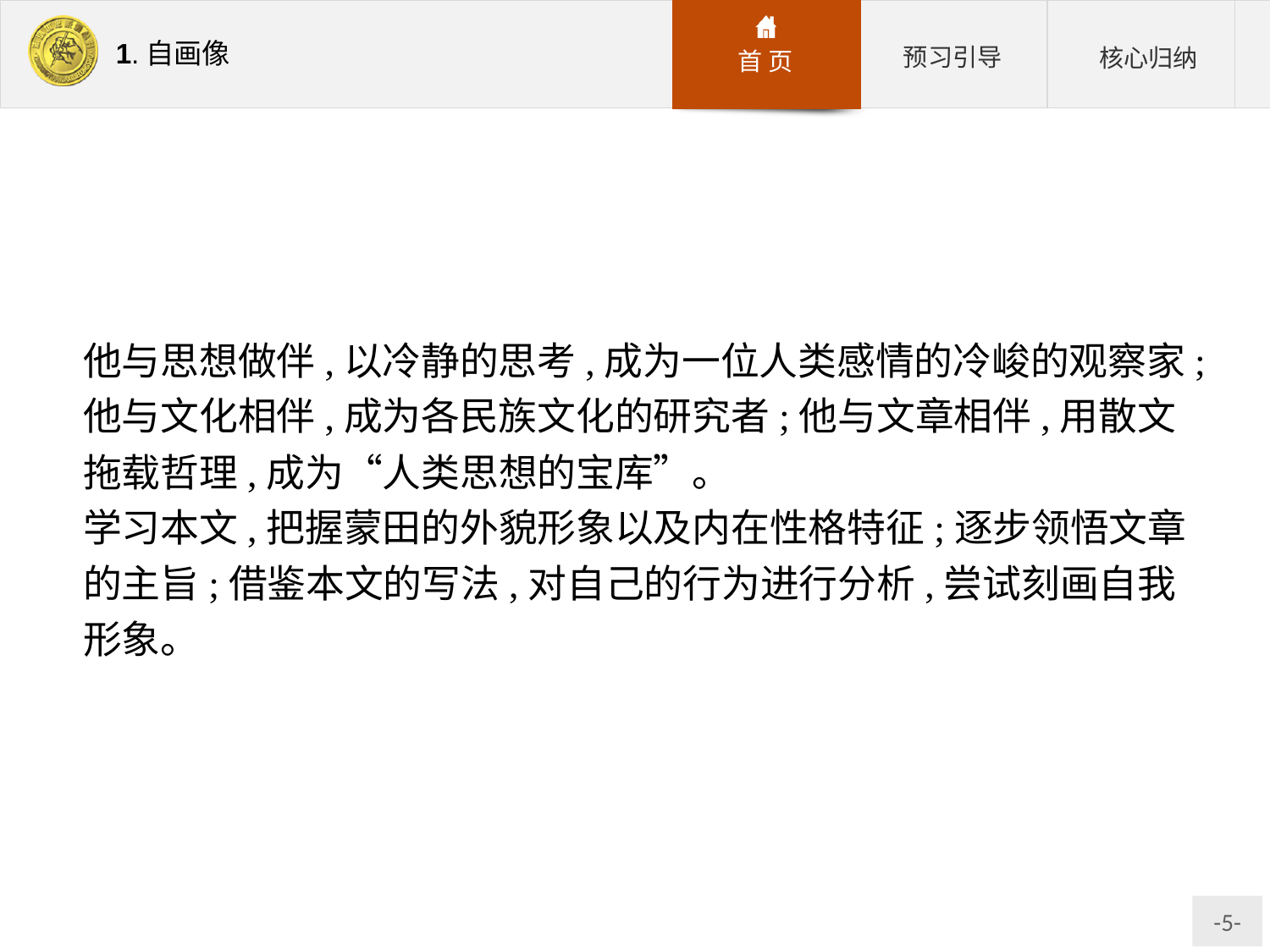

他与思想做伴,以冷静的思考,成为一位人类感情的冷峻的观察家;他与文化相伴,成为各民族文化的研究者;他与文章相伴,用散文拖载哲理,成为“人类思想的宝库”。
学习本文,把握蒙田的外貌形象以及内在性格特征;逐步领悟文章的主旨;借鉴本文的写法,对自己的行为进行分析,尝试刻画自我形象。